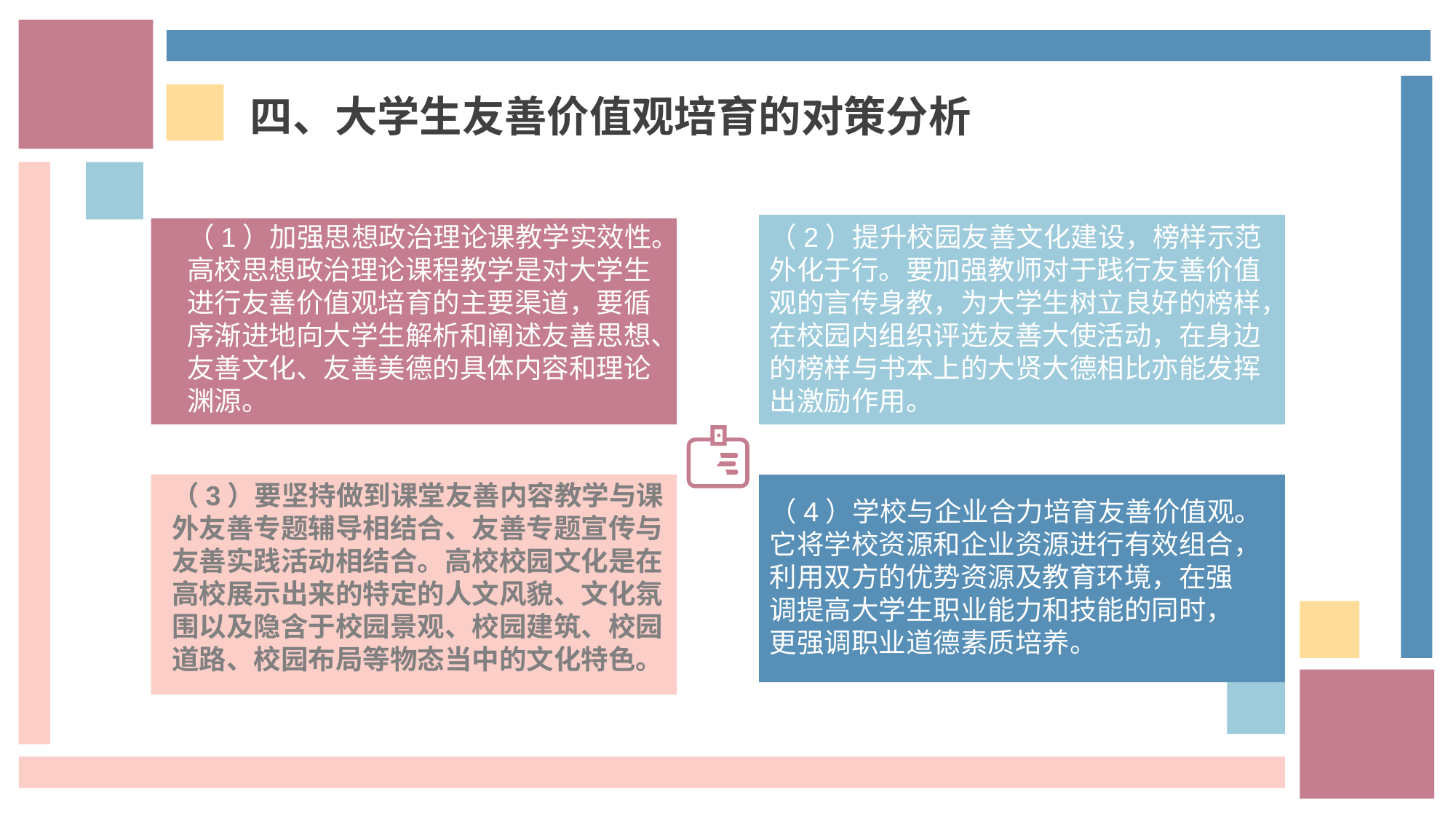

四、大学生友善价值观培育的对策分析

（1）加强思想政治理论课教学实效性。高校思想政治理论课程教学是对大学生进行友善价值观培育的主要渠道，要循序渐进地向大学生解析和阐述友善思想、友善文化、友善美德的具体内容和理论渊源。

（2）提升校园友善文化建设，榜样示范外化于行。要加强教师对于践行友善价值观的言传身教，为大学生树立良好的榜样，在校园内组织评选友善大使活动，在身边的榜样与书本上的大贤大德相比亦能发挥出激励作用。

（3）要坚持做到课堂友善内容教学与课外友善专题辅导相结合、友善专题宣传与友善实践活动相结合。高校校园文化是在高校展示出来的特定的人文风貌、文化氛围以及隐含于校园景观、校园建筑、校园道路、校园布局等物态当中的文化特色。

（4）学校与企业合力培育友善价值观。它将学校资源和企业资源进行有效组合，利用双方的优势资源及教育环境，在强调提高大学生职业能力和技能的同时，更强调职业道德素质培养。